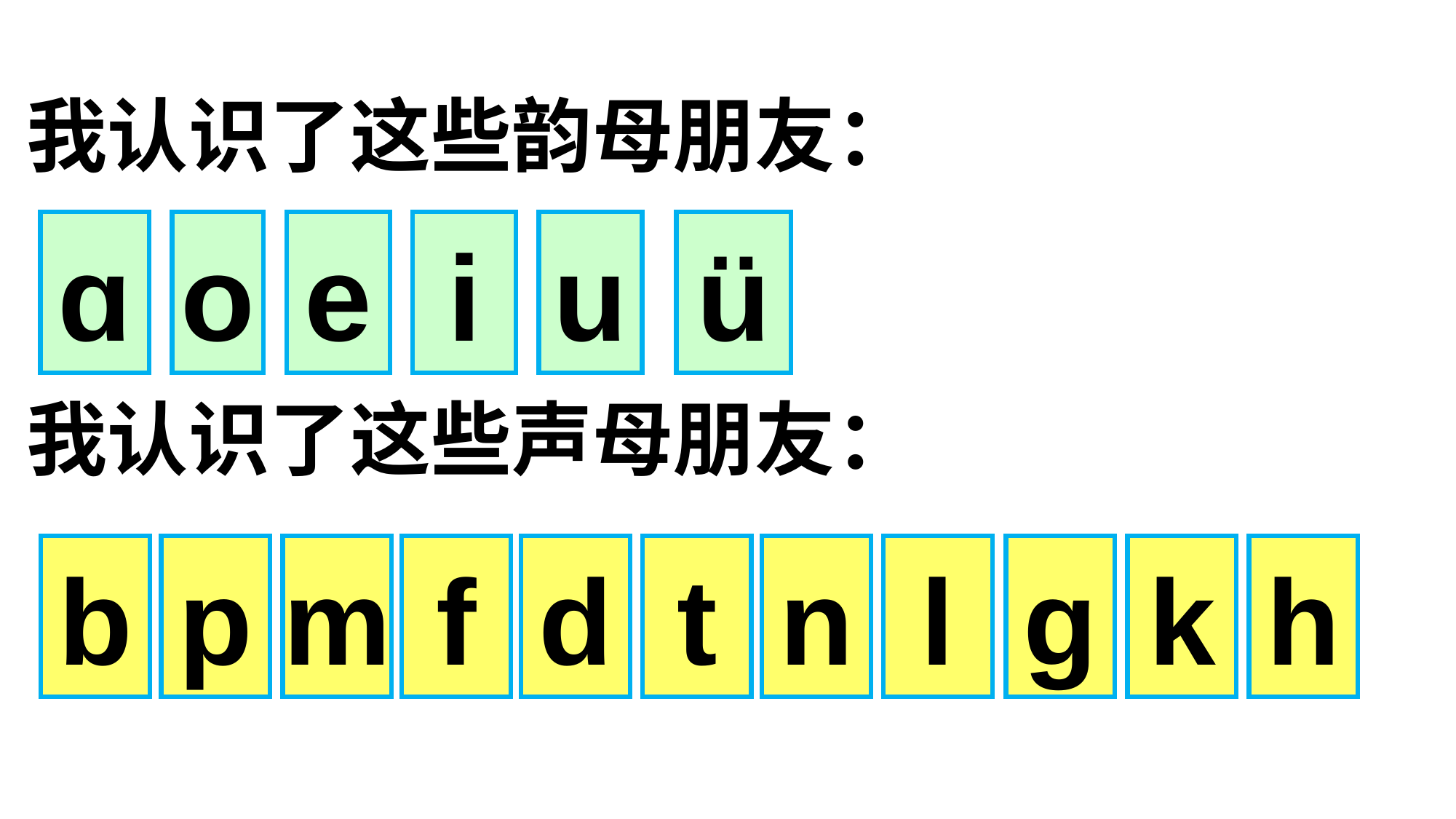

我认识了这些韵母朋友：

我认识了这些声母朋友：
ɑ
o
e
i
u
ü
b
p
m
f
d
t
n
l
ɡ
k
h